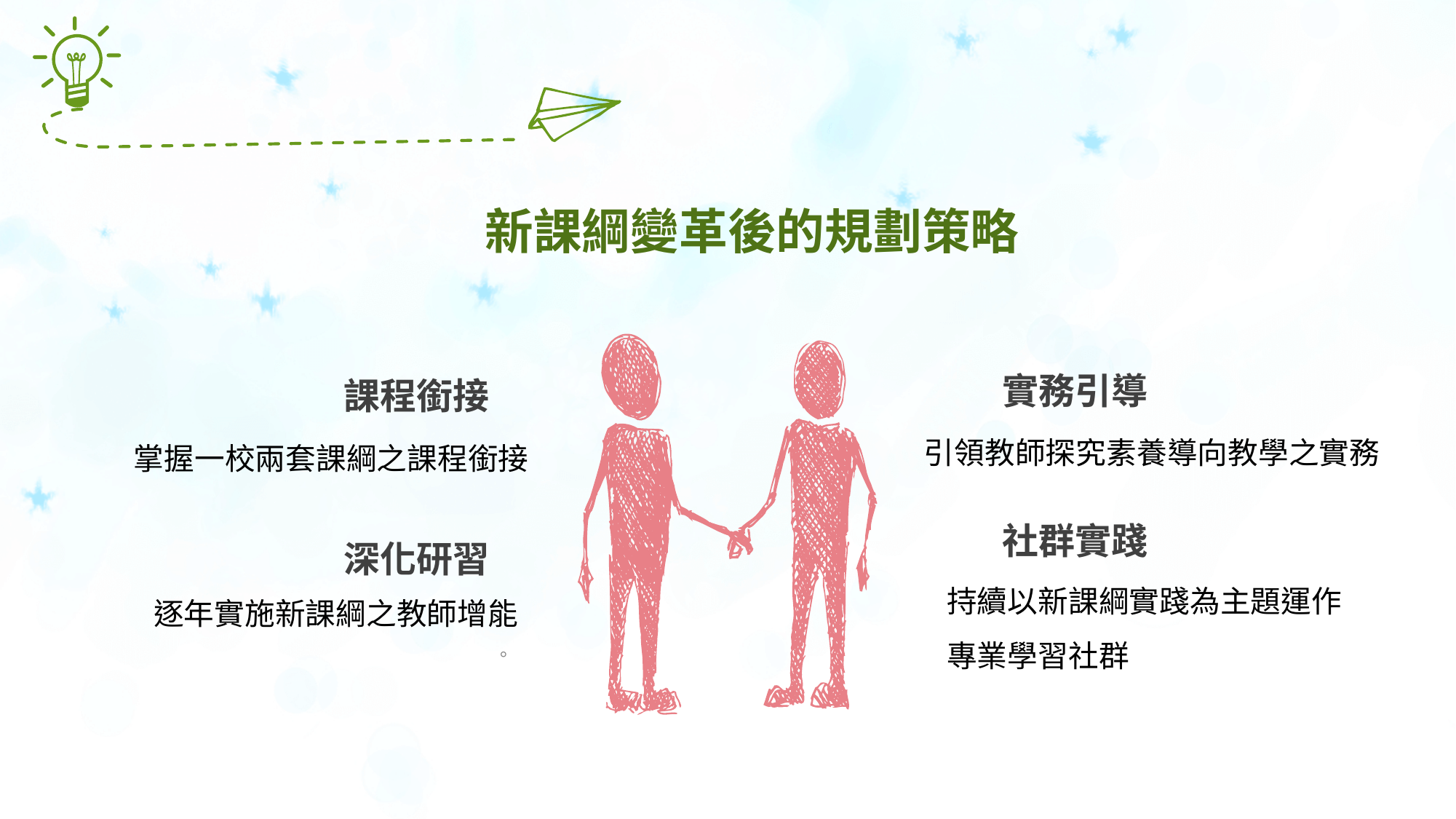

新課綱變革後的規劃策略

實務引導
引領教師探究素養導向教學之實務
課程銜接
掌握一校兩套課綱之課程銜接
社群實踐
持續以新課綱實踐為主題運作專業學習社群
深化研習
逐年實施新課綱之教師增能
。